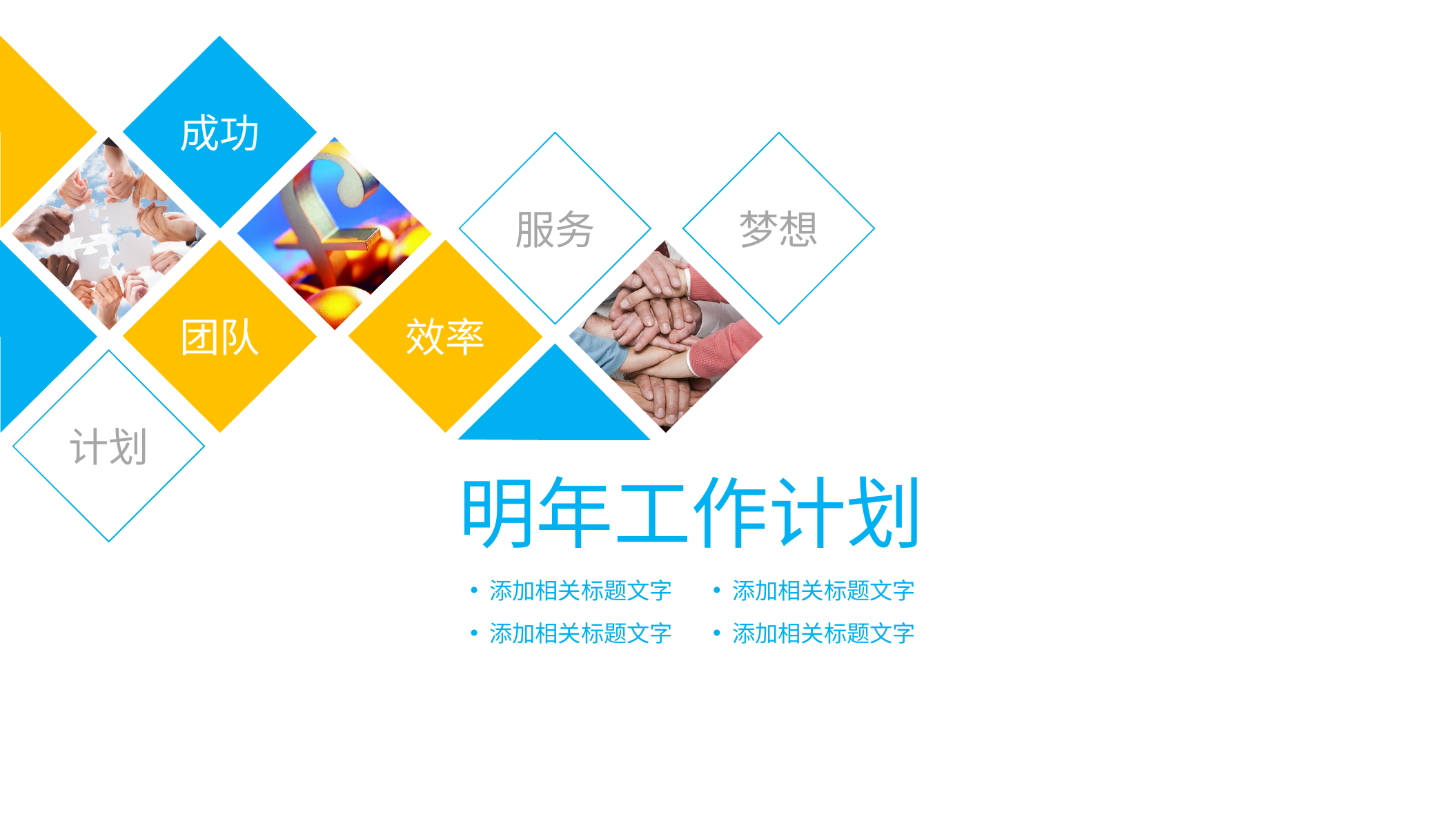

成功
服务
梦想

团队
效率

计划
明年工作计划
添加相关标题文字
添加相关标题文字
添加相关标题文字
添加相关标题文字